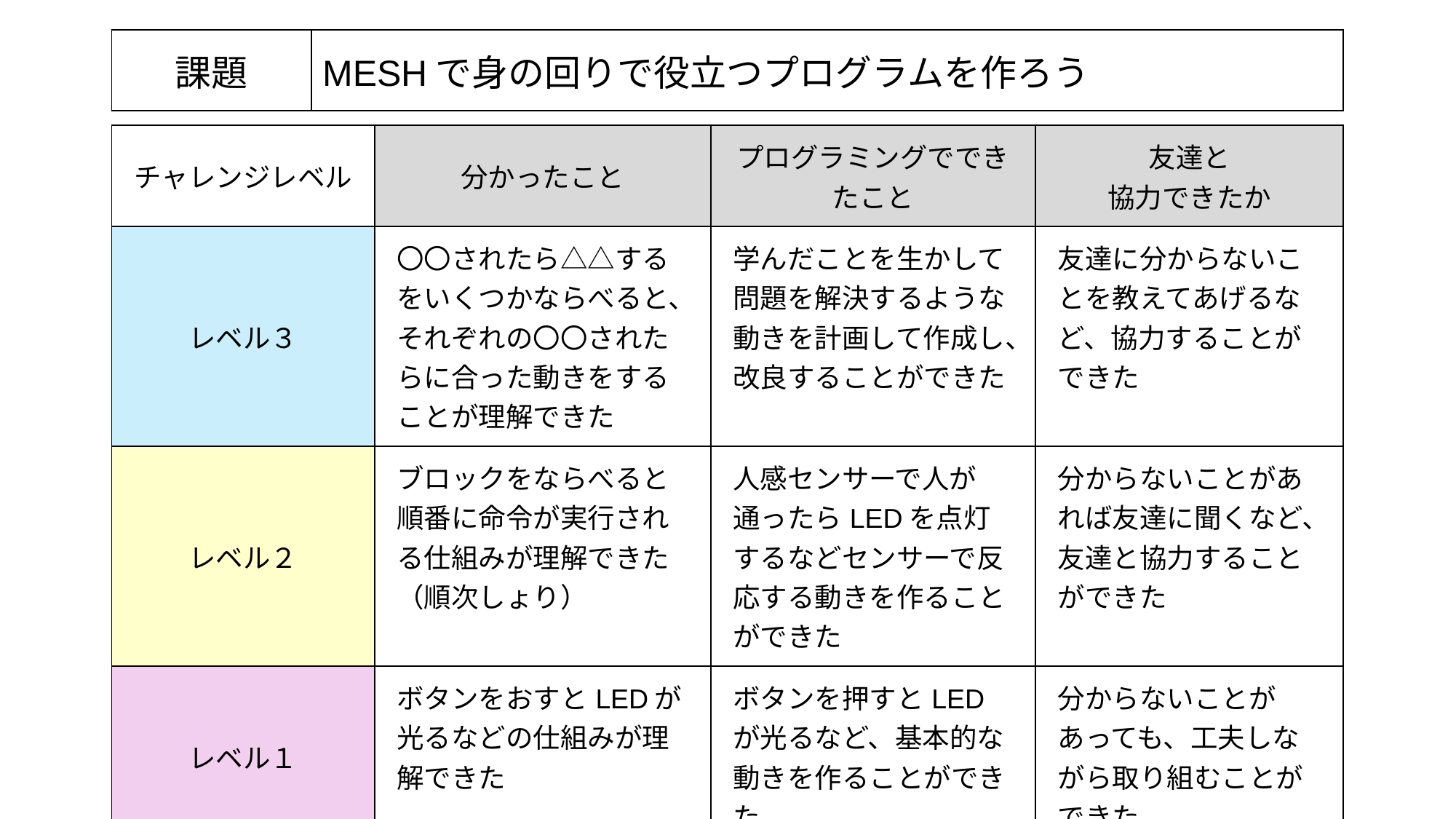

| 課題 | MESHで身の回りで役立つプログラムを作ろう |
| --- | --- |
| チャレンジレベル | 分かったこと | プログラミングでできたこと | 友達と 協力できたか |
| --- | --- | --- | --- |
| レベル３ | 〇〇されたら△△するをいくつかならべると、それぞれの〇〇されたらに合った動きをすることが理解できた | 学んだことを生かして問題を解決するような動きを計画して作成し、改良することができた | 友達に分からないことを教えてあげるなど、協力することができた |
| レベル２ | ブロックをならべると順番に命令が実行される仕組みが理解できた （順次しょり） | 人感センサーで人が通ったらLEDを点灯するなどセンサーで反応する動きを作ることができた | 分からないことがあれば友達に聞くなど、友達と協力することができた |
| レベル１ | ボタンをおすとLEDが光るなどの仕組みが理解できた | ボタンを押すとLEDが光るなど、基本的な動きを作ることができた | 分からないことがあっても、工夫しながら取り組むことができた |
| がんばったこと、 工夫したこと |  |  |  |